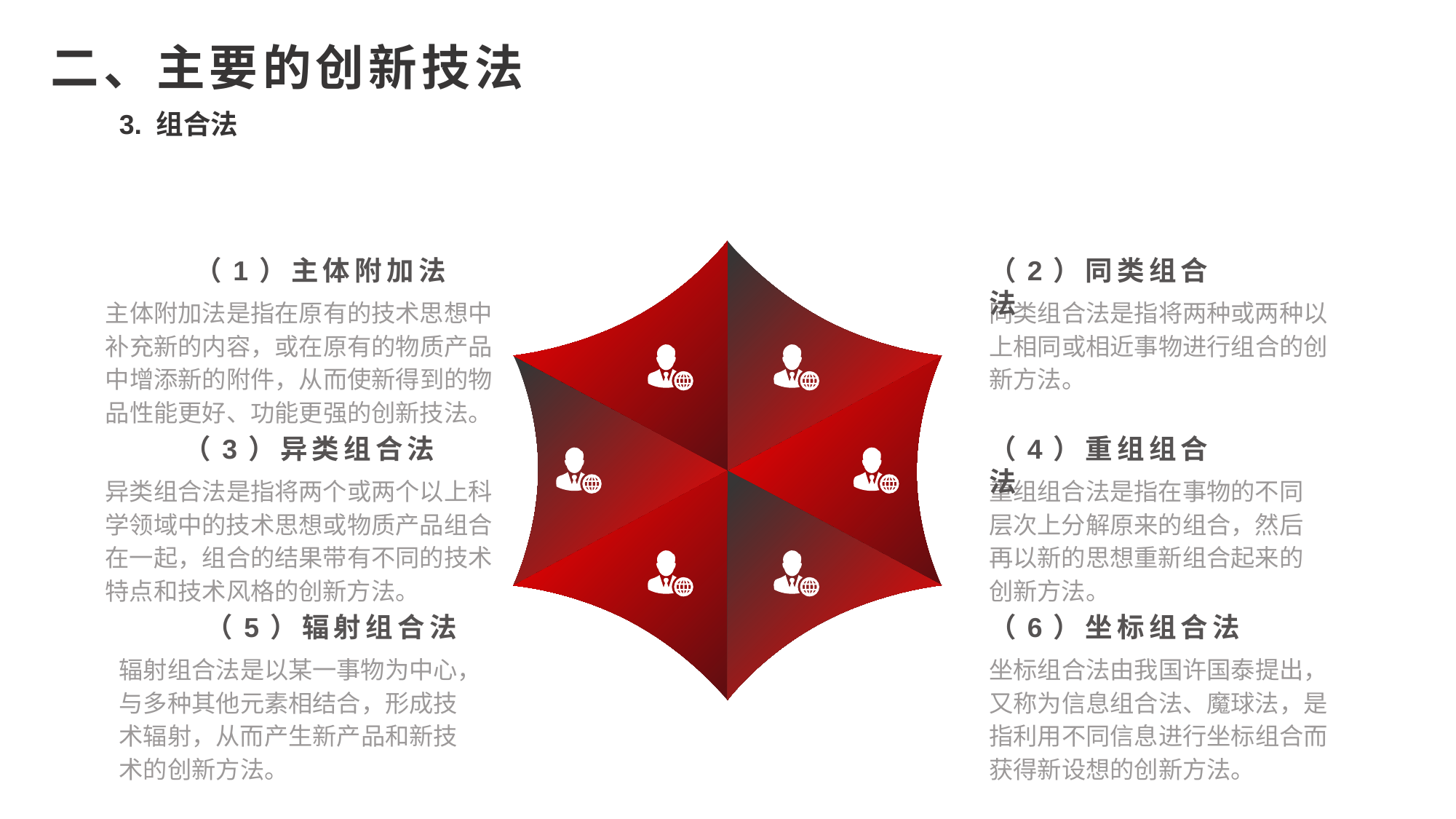

二、主要的创新技法
3. 组合法

（1）主体附加法
主体附加法是指在原有的技术思想中补充新的内容，或在原有的物质产品中增添新的附件，从而使新得到的物品性能更好、功能更强的创新技法。
（2）同类组合法
同类组合法是指将两种或两种以上相同或相近事物进行组合的创新方法。
（3）异类组合法
异类组合法是指将两个或两个以上科学领域中的技术思想或物质产品组合在一起，组合的结果带有不同的技术特点和技术风格的创新方法。
（4）重组组合法
重组组合法是指在事物的不同层次上分解原来的组合，然后再以新的思想重新组合起来的创新方法。
（5）辐射组合法
辐射组合法是以某一事物为中心，与多种其他元素相结合，形成技术辐射，从而产生新产品和新技术的创新方法。
（6）坐标组合法
坐标组合法由我国许国泰提出，又称为信息组合法、魔球法，是指利用不同信息进行坐标组合而获得新设想的创新方法。